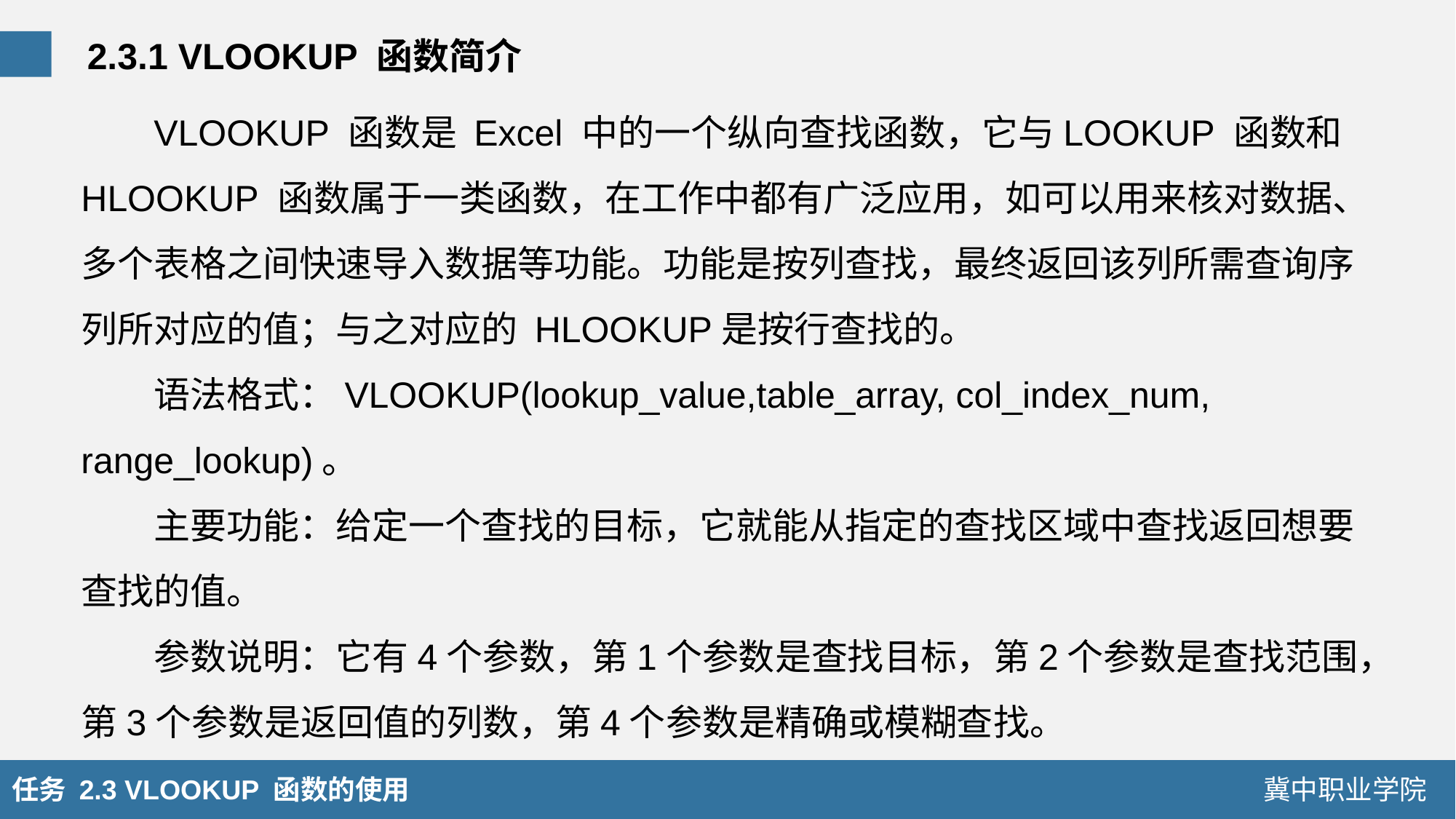

2.3.1 VLOOKUP 函数简介
VLOOKUP 函数是 Excel 中的一个纵向查找函数，它与LOOKUP 函数和 HLOOKUP 函数属于一类函数，在工作中都有广泛应用，如可以用来核对数据、多个表格之间快速导入数据等功能。功能是按列查找，最终返回该列所需查询序列所对应的值；与之对应的 HLOOKUP是按行查找的。
语法格式：VLOOKUP(lookup_value,table_array, col_index_num, range_lookup)。
主要功能：给定一个查找的目标，它就能从指定的查找区域中查找返回想要查找的值。
参数说明：它有4个参数，第1个参数是查找目标，第2个参数是查找范围，第3个参数是返回值的列数，第4个参数是精确或模糊查找。

任务 2.3 VLOOKUP 函数的使用
冀中职业学院